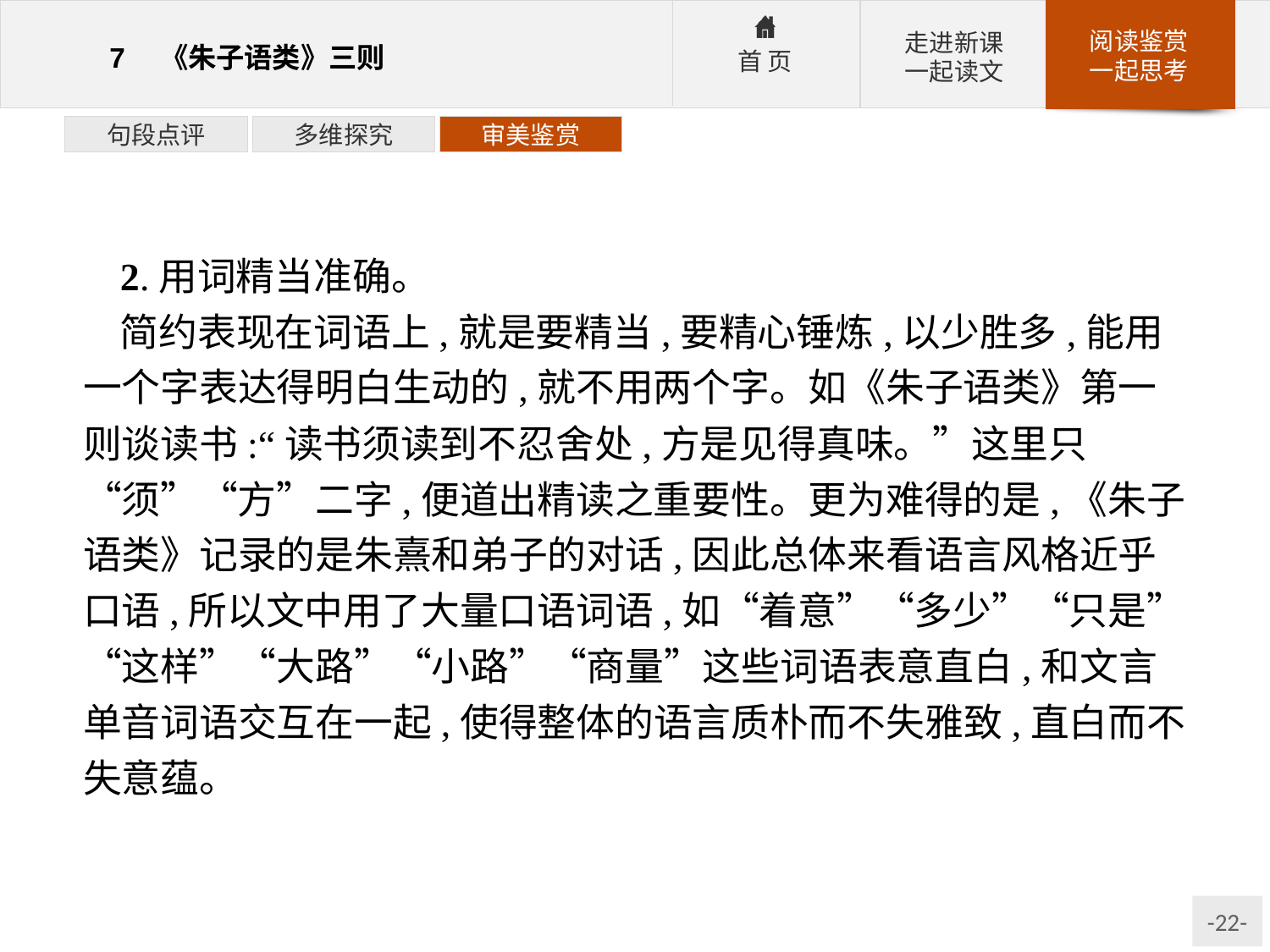

句段点评
多维探究
审美鉴赏
2.用词精当准确。
简约表现在词语上,就是要精当,要精心锤炼,以少胜多,能用一个字表达得明白生动的,就不用两个字。如《朱子语类》第一则谈读书:“读书须读到不忍舍处,方是见得真味。”这里只“须”“方”二字,便道出精读之重要性。更为难得的是,《朱子语类》记录的是朱熹和弟子的对话,因此总体来看语言风格近乎口语,所以文中用了大量口语词语,如“着意”“多少”“只是”“这样”“大路”“小路”“商量”这些词语表意直白,和文言单音词语交互在一起,使得整体的语言质朴而不失雅致,直白而不失意蕴。